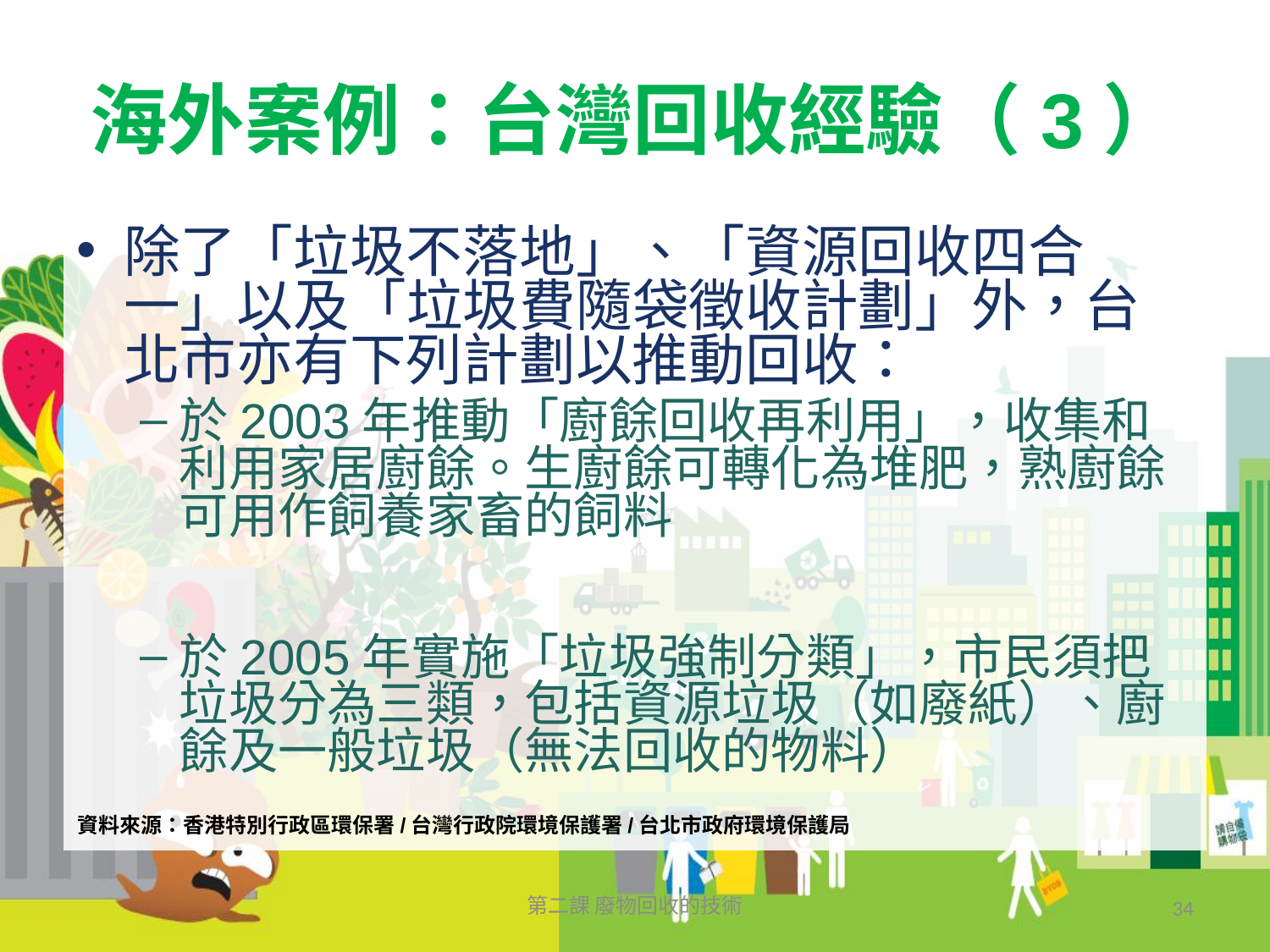

# 海外案例：台灣回收經驗（3）
除了「垃圾不落地」、「資源回收四合一」以及「垃圾費隨袋徵收計劃」外，台北市亦有下列計劃以推動回收：
於2003年推動「廚餘回收再利用」，收集和利用家居廚餘。生廚餘可轉化為堆肥，熟廚餘可用作飼養家畜的飼料

於2005年實施「垃圾強制分類」，市民須把垃圾分為三類，包括資源垃圾（如廢紙）、廚餘及一般垃圾（無法回收的物料）
資料來源：香港特別行政區環保署/台灣行政院環境保護署/台北市政府環境保護局
第二課 廢物回收的技術
34